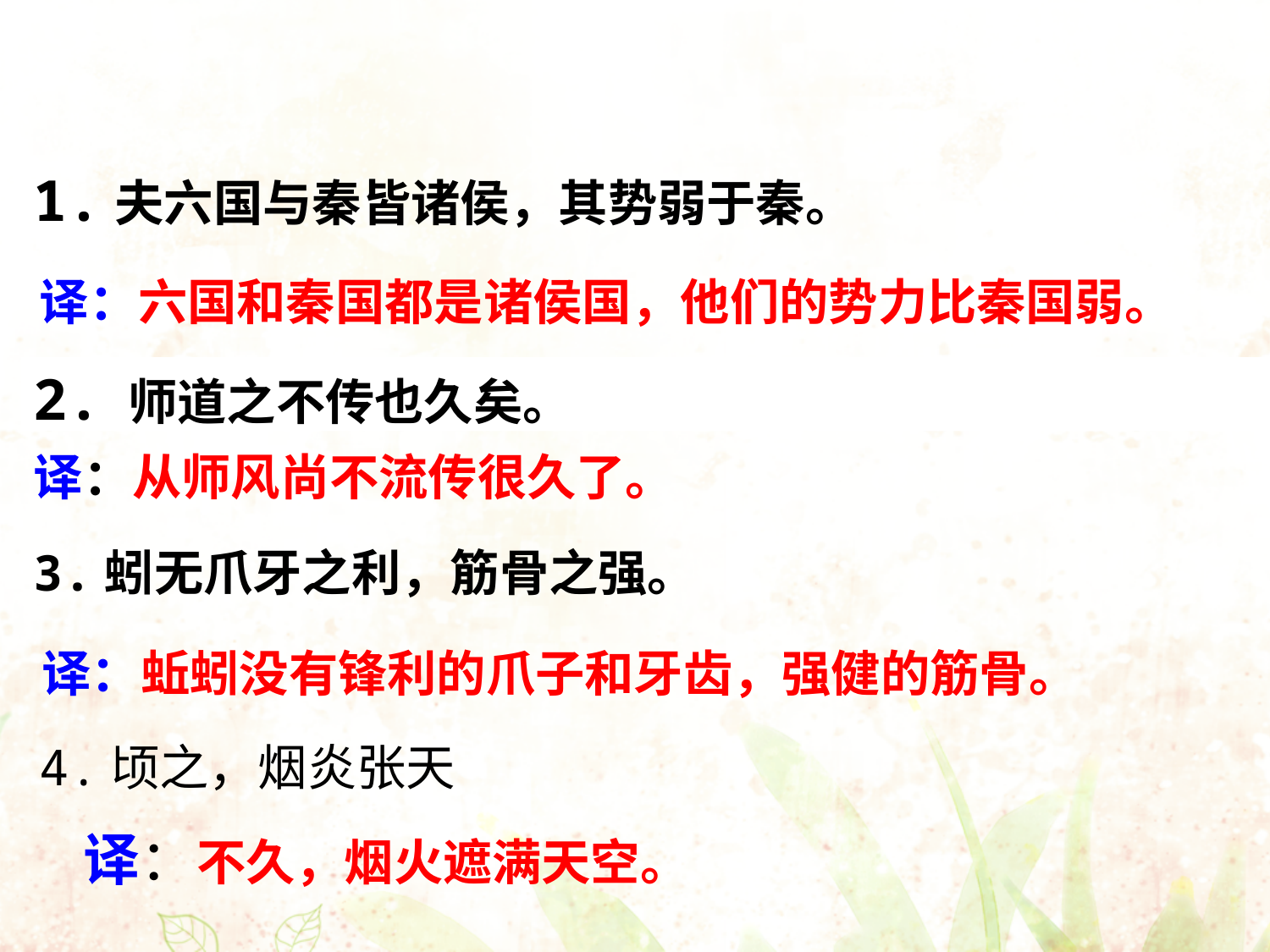

1.夫六国与秦皆诸侯，其势弱于秦。
 译：六国和秦国都是诸侯国，他们的势力比秦国弱。
2. 师道之不传也久矣。
•

译：从师风尚不流传很久了。
3.蚓无爪牙之利，筋骨之强。
译：蚯蚓没有锋利的爪子和牙齿，强健的筋骨。
4.顷之，烟炎张天
译：不久，烟火遮满天空。